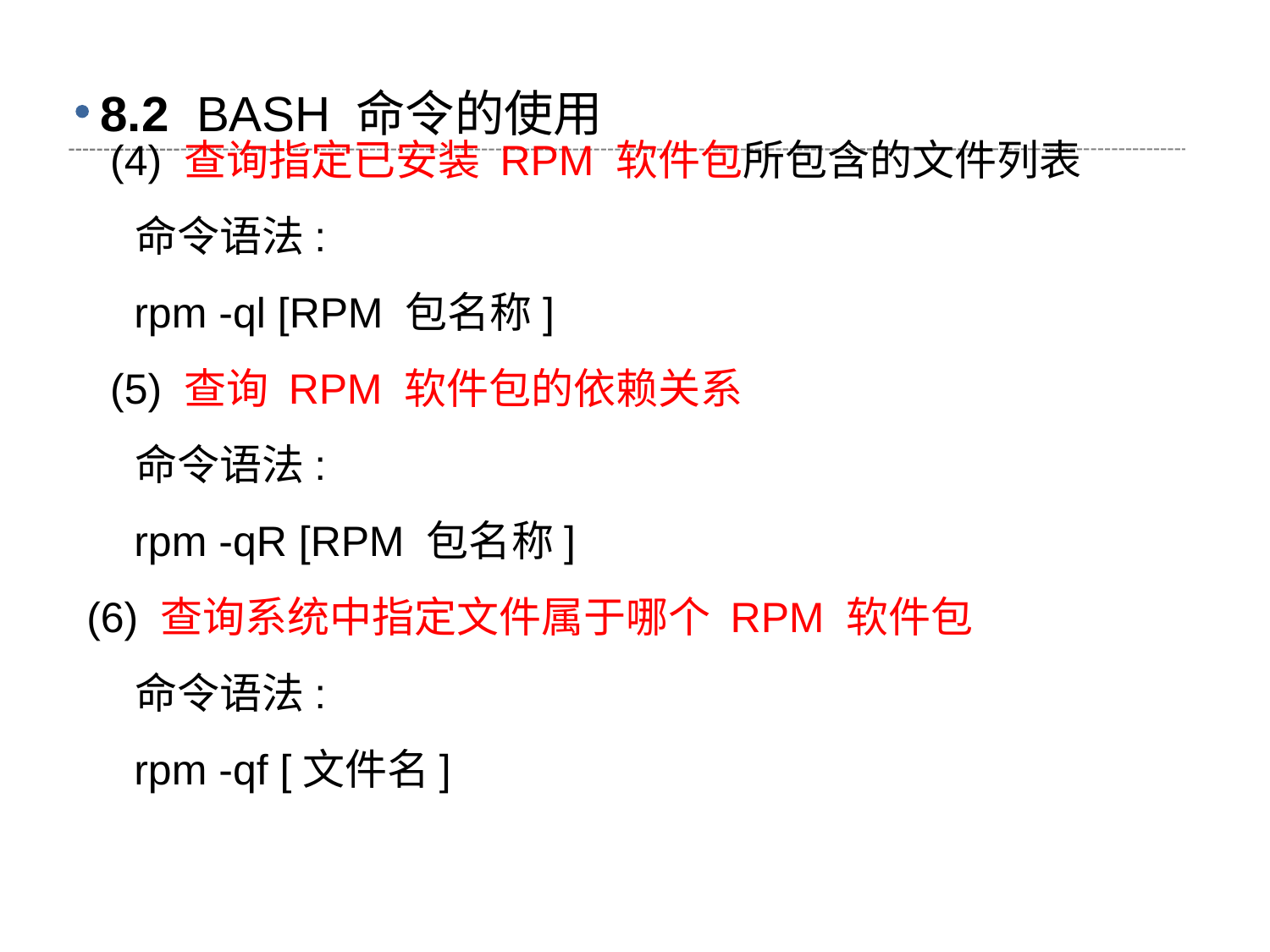

# 8.2  BASH 命令的使用

  (4) 查询指定已安装 RPM 软件包所包含的文件列表
    命令语法:
    rpm -ql [RPM 包名称]
  (5) 查询 RPM 软件包的依赖关系
    命令语法:
    rpm -qR [RPM 包名称]
(6) 查询系统中指定文件属于哪个 RPM 软件包
    命令语法:
    rpm -qf [文件名]